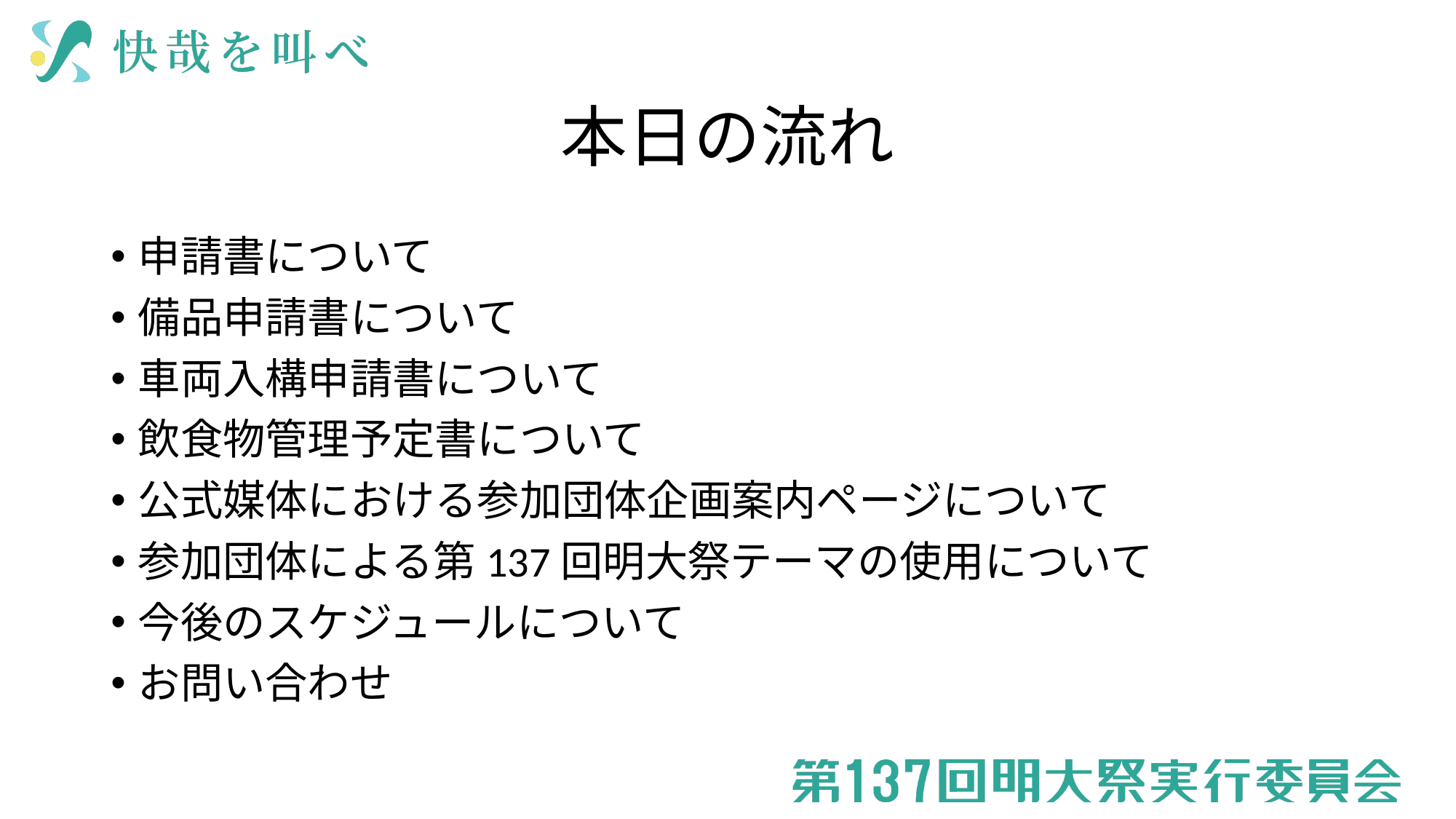

# 本日の流れ
申請書について
備品申請書について
車両入構申請書について
飲食物管理予定書について
公式媒体における参加団体企画案内ページについて
参加団体による第137回明大祭テーマの使用について
今後のスケジュールについて
お問い合わせ